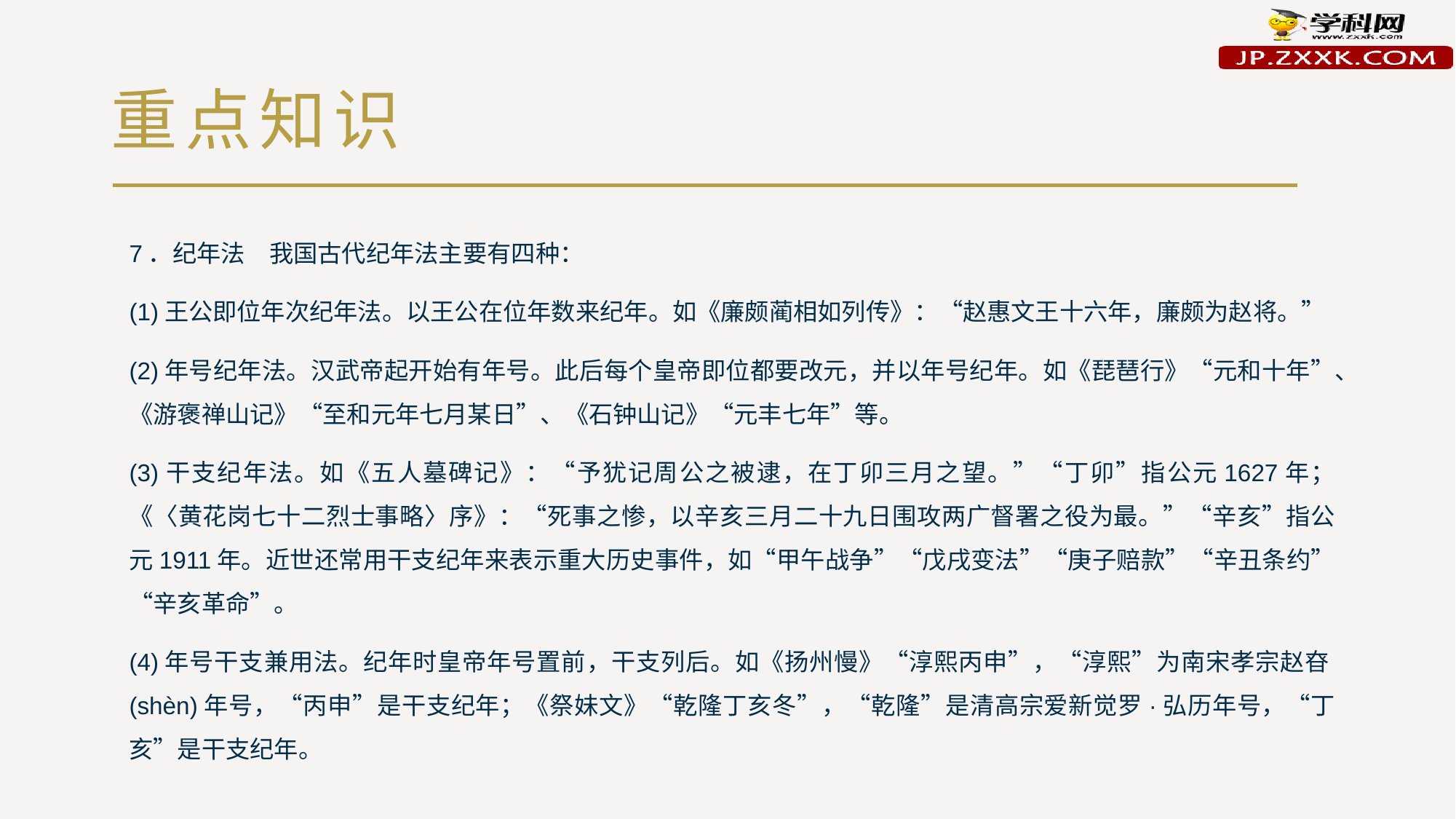

# 重点知识
7．纪年法　我国古代纪年法主要有四种：
(1)王公即位年次纪年法。以王公在位年数来纪年。如《廉颇蔺相如列传》：“赵惠文王十六年，廉颇为赵将。”
(2)年号纪年法。汉武帝起开始有年号。此后每个皇帝即位都要改元，并以年号纪年。如《琵琶行》“元和十年”、《游褒禅山记》“至和元年七月某日”、《石钟山记》“元丰七年”等。
(3)干支纪年法。如《五人墓碑记》：“予犹记周公之被逮，在丁卯三月之望。”“丁卯”指公元1627年；《〈黄花岗七十二烈士事略〉序》：“死事之惨，以辛亥三月二十九日围攻两广督署之役为最。”“辛亥”指公元1911年。近世还常用干支纪年来表示重大历史事件，如“甲午战争”“戊戌变法”“庚子赔款”“辛丑条约”“辛亥革命”。
(4)年号干支兼用法。纪年时皇帝年号置前，干支列后。如《扬州慢》“淳熙丙申”，“淳熙”为南宋孝宗赵昚(shèn)年号，“丙申”是干支纪年；《祭妹文》“乾隆丁亥冬”，“乾隆”是清高宗爱新觉罗·弘历年号，“丁亥”是干支纪年。